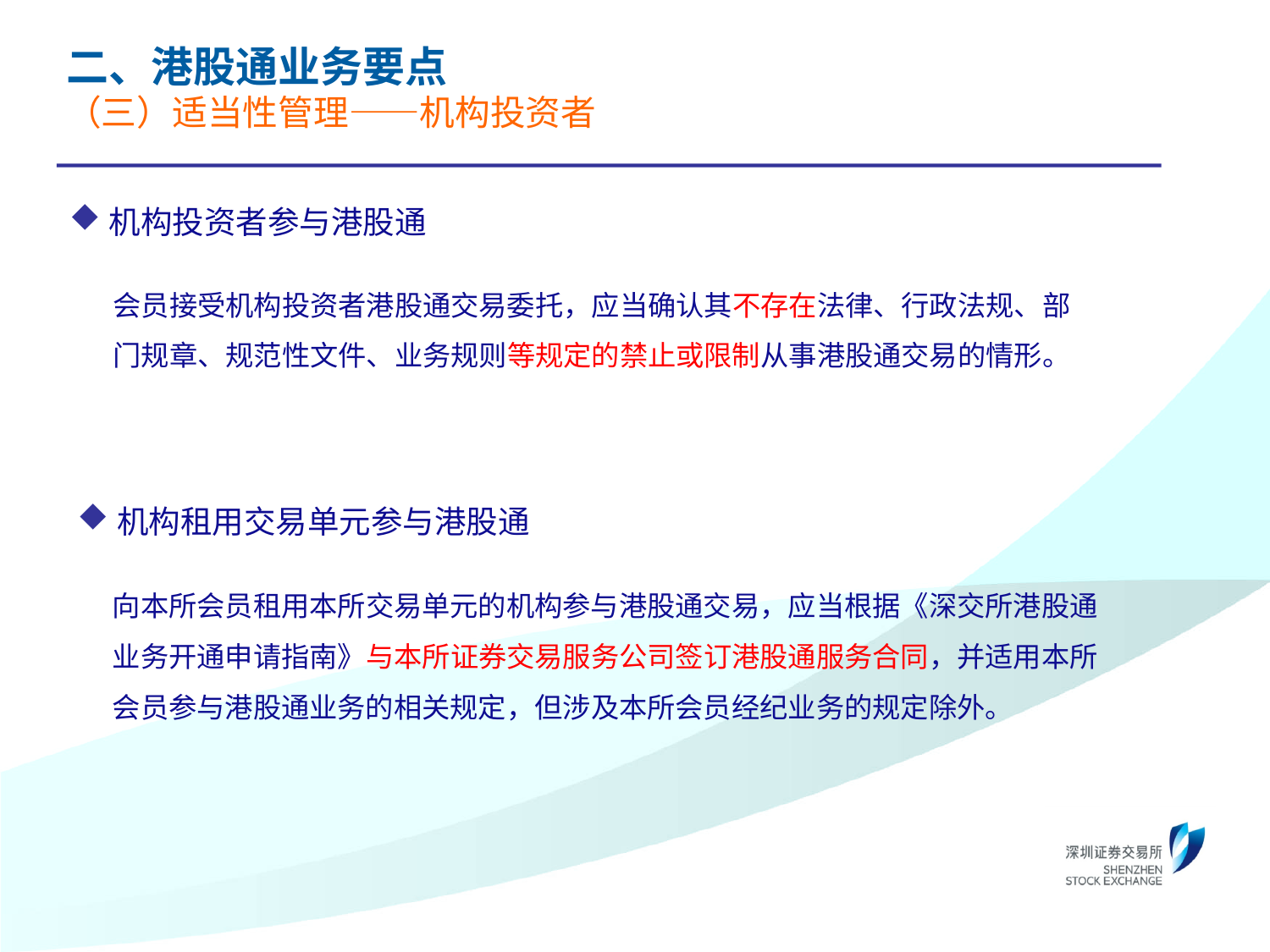

二、港股通业务要点
（三）适当性管理——机构投资者

机构投资者参与港股通
会员接受机构投资者港股通交易委托，应当确认其不存在法律、行政法规、部门规章、规范性文件、业务规则等规定的禁止或限制从事港股通交易的情形。
机构租用交易单元参与港股通
向本所会员租用本所交易单元的机构参与港股通交易，应当根据《深交所港股通业务开通申请指南》与本所证券交易服务公司签订港股通服务合同，并适用本所会员参与港股通业务的相关规定，但涉及本所会员经纪业务的规定除外。